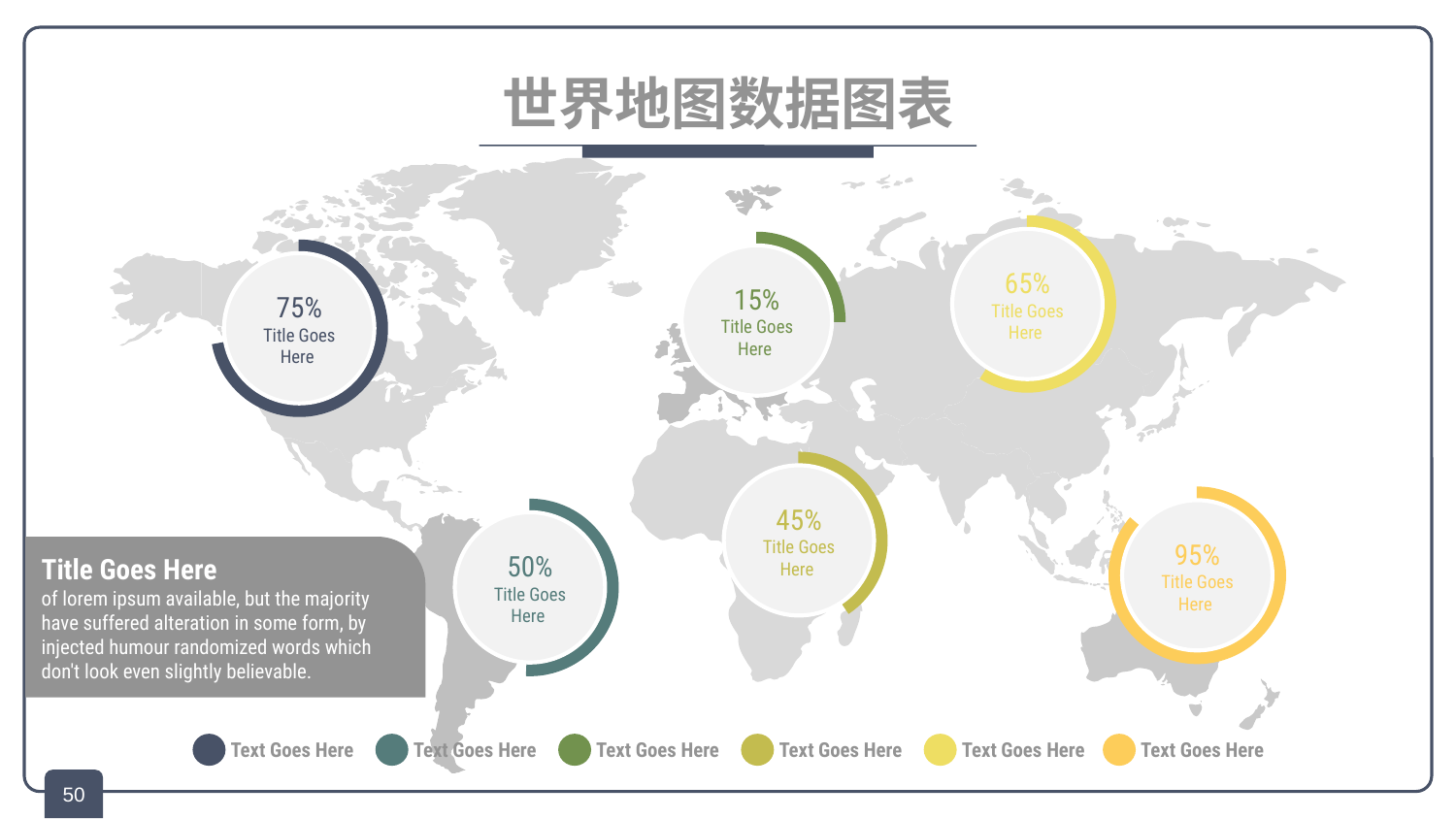

# 世界地图数据图表

65%
Title Goes Here

15%
Title Goes Here

75%
Title Goes Here

45%
Title Goes Here

95%
Title Goes Here

50%
Title Goes Here

Title Goes Here
of lorem ipsum available, but the majority have suffered alteration in some form, by injected humour randomized words which don't look even slightly believable.

Text Goes Here

Text Goes Here

Text Goes Here

Text Goes Here

Text Goes Here
Text Goes Here